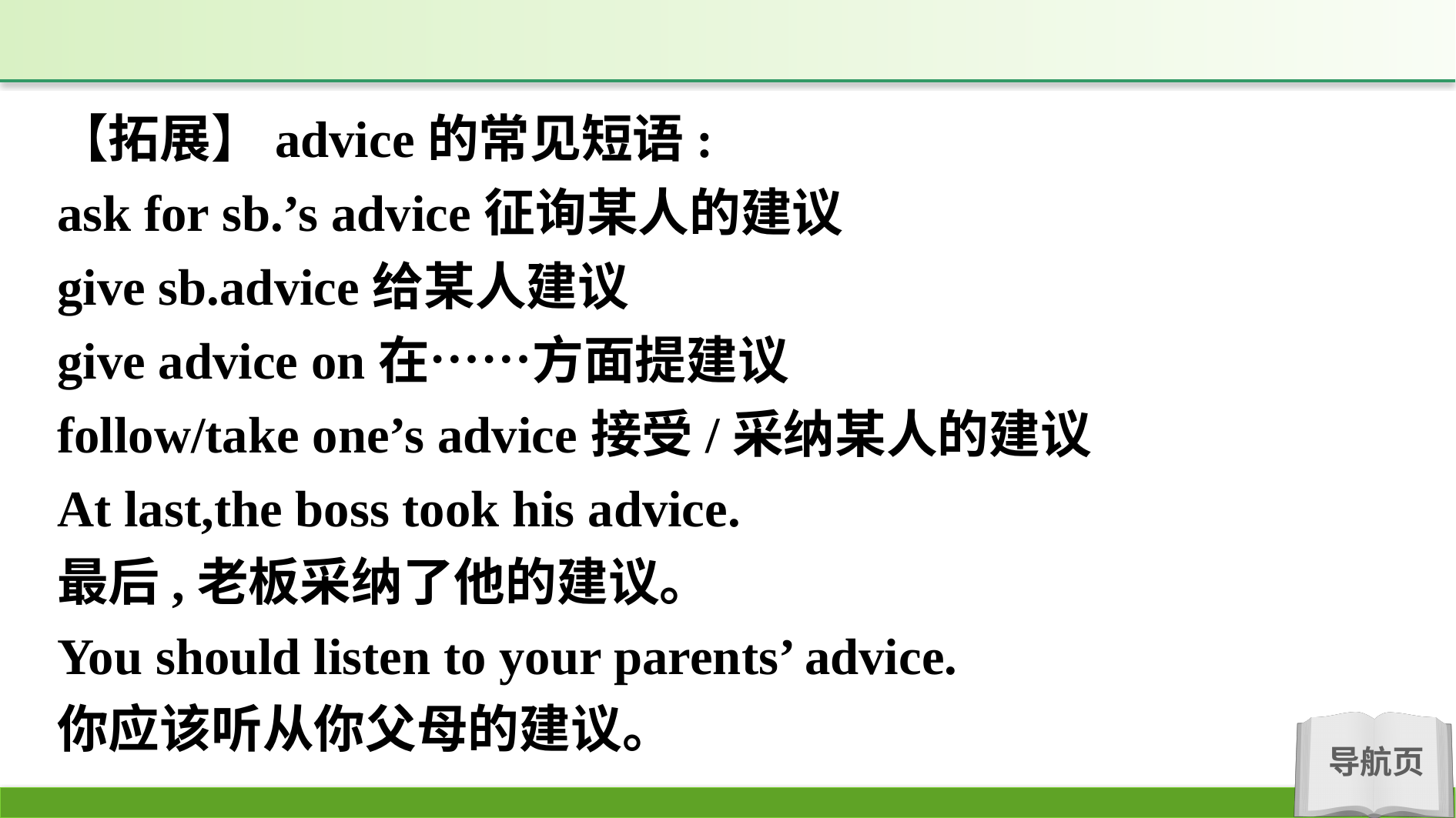

【拓展】advice的常见短语:
ask for sb.’s advice征询某人的建议
give sb.advice给某人建议
give advice on在……方面提建议
follow/take one’s advice接受/采纳某人的建议
At last,the boss took his advice.
最后,老板采纳了他的建议。
You should listen to your parents’ advice.
你应该听从你父母的建议。